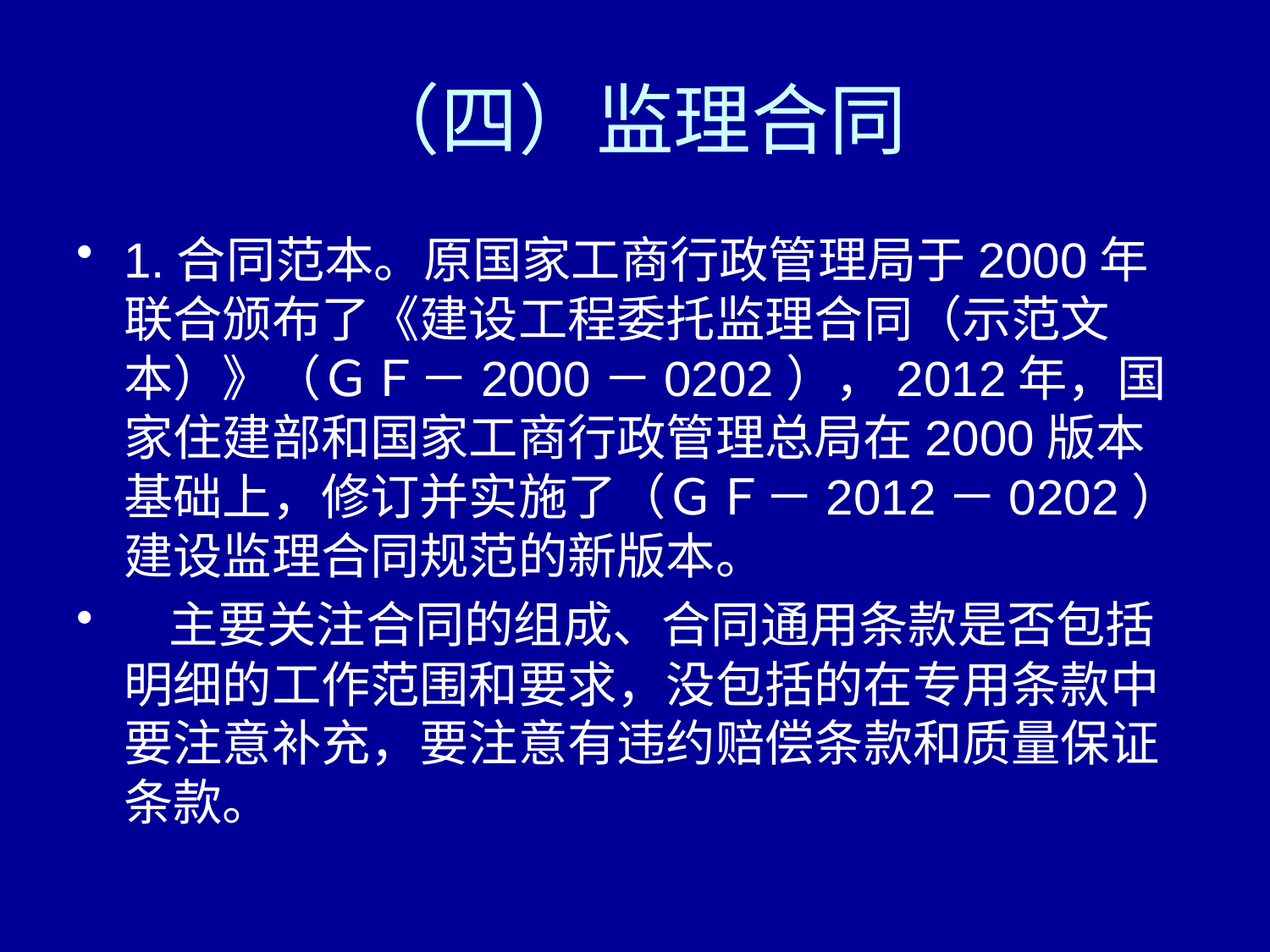

# （四）监理合同
1.合同范本。原国家工商行政管理局于2000年联合颁布了《建设工程委托监理合同（示范文本）》（ＧＦ－2000－0202），2012年，国家住建部和国家工商行政管理总局在2000版本基础上，修订并实施了（ＧＦ－2012－0202）建设监理合同规范的新版本。
   主要关注合同的组成、合同通用条款是否包括明细的工作范围和要求，没包括的在专用条款中要注意补充，要注意有违约赔偿条款和质量保证条款。